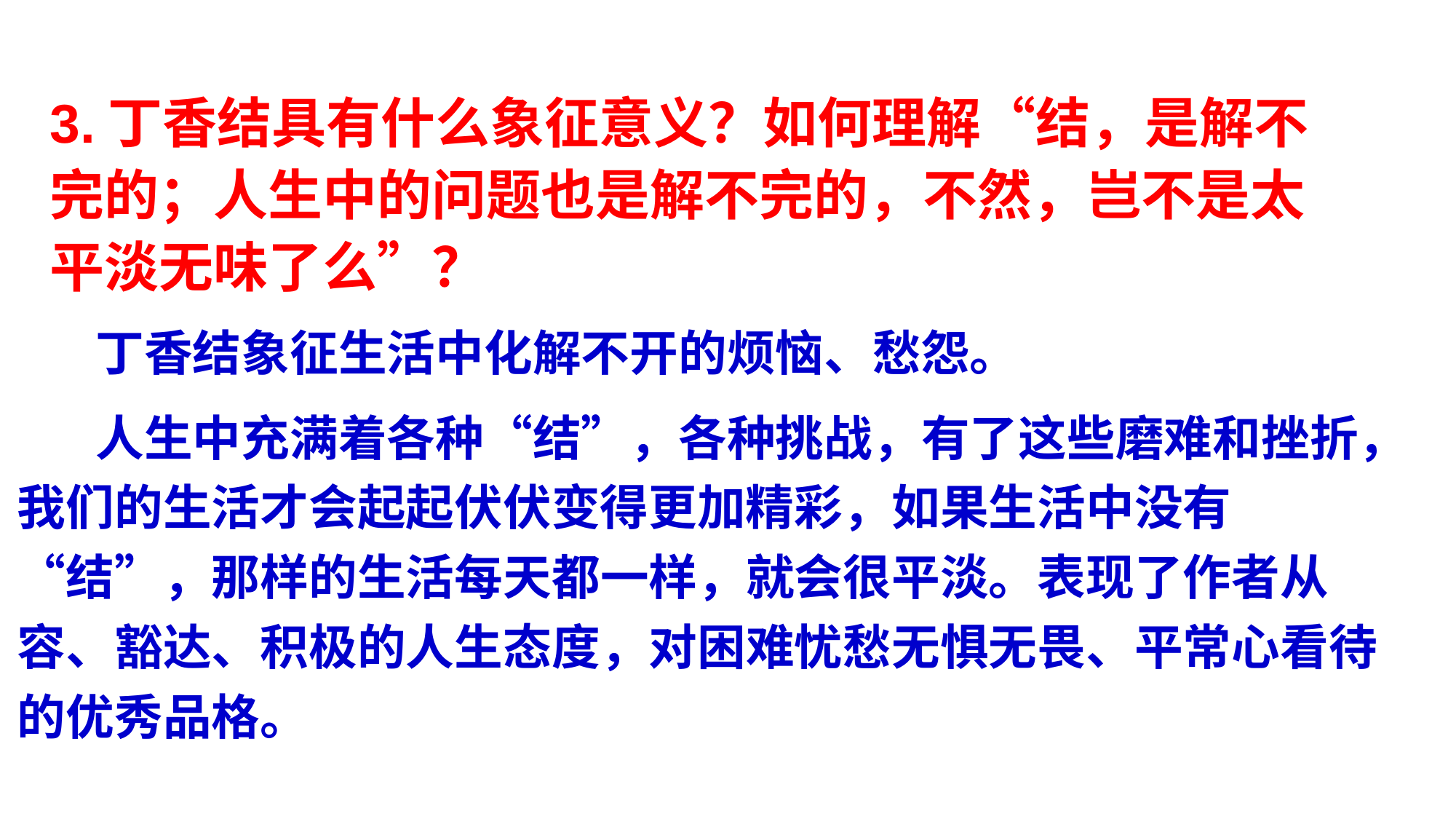

# 3.丁香结具有什么象征意义？如何理解“结，是解不完的；人生中的问题也是解不完的，不然，岂不是太平淡无味了么”？
      丁香结象征生活中化解不开的烦恼、愁怨。
      人生中充满着各种“结”，各种挑战，有了这些磨难和挫折，我们的生活才会起起伏伏变得更加精彩，如果生活中没有“结”，那样的生活每天都一样，就会很平淡。表现了作者从容、豁达、积极的人生态度，对困难忧愁无惧无畏、平常心看待的优秀品格。